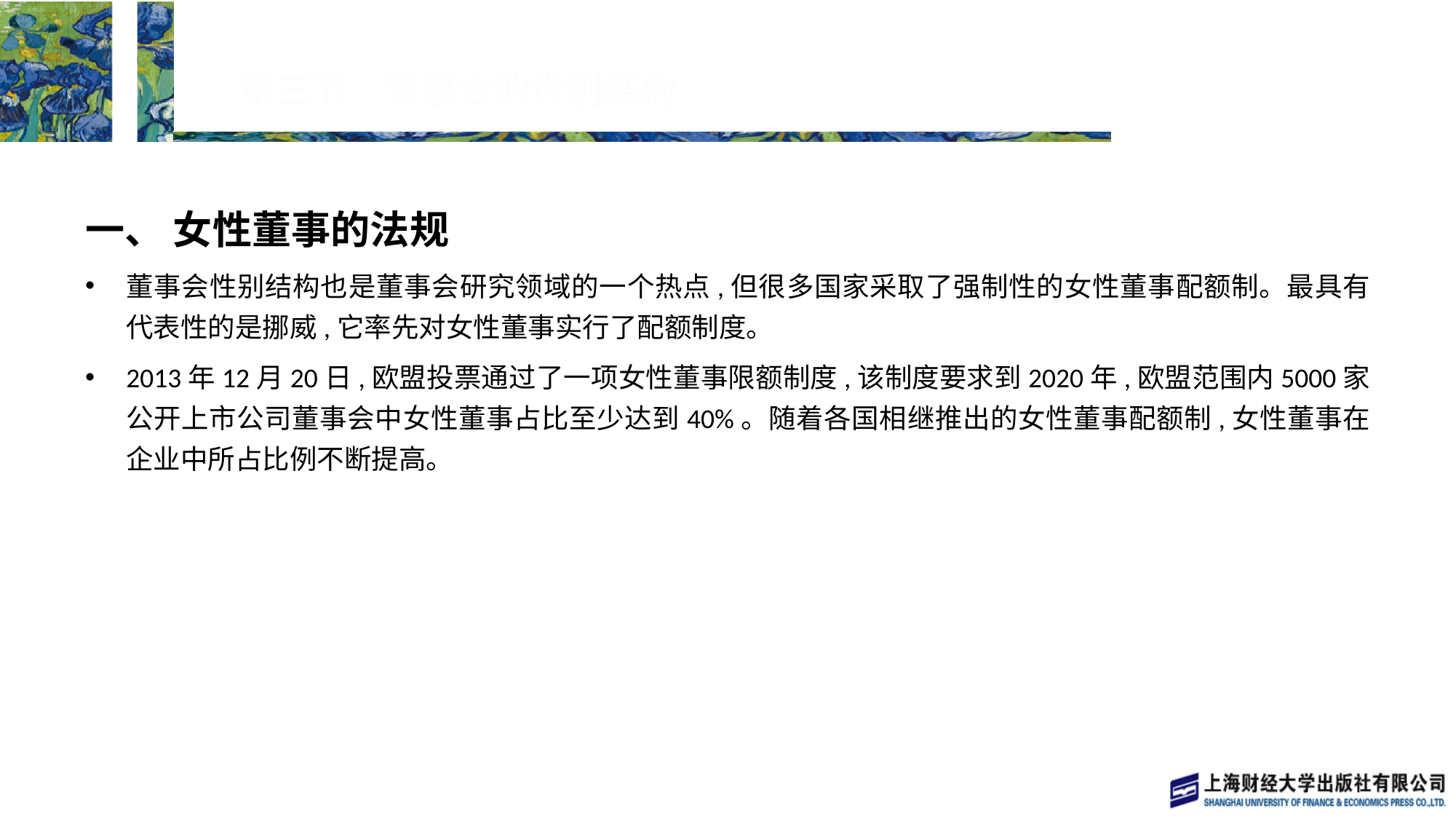

# 第三节　董事会的性别结构
一、 女性董事的法规
董事会性别结构也是董事会研究领域的一个热点,但很多国家采取了强制性的女性董事配额制。最具有代表性的是挪威,它率先对女性董事实行了配额制度。
2013年12月20日,欧盟投票通过了一项女性董事限额制度,该制度要求到2020年,欧盟范围内5000家公开上市公司董事会中女性董事占比至少达到40%。随着各国相继推出的女性董事配额制,女性董事在企业中所占比例不断提高。